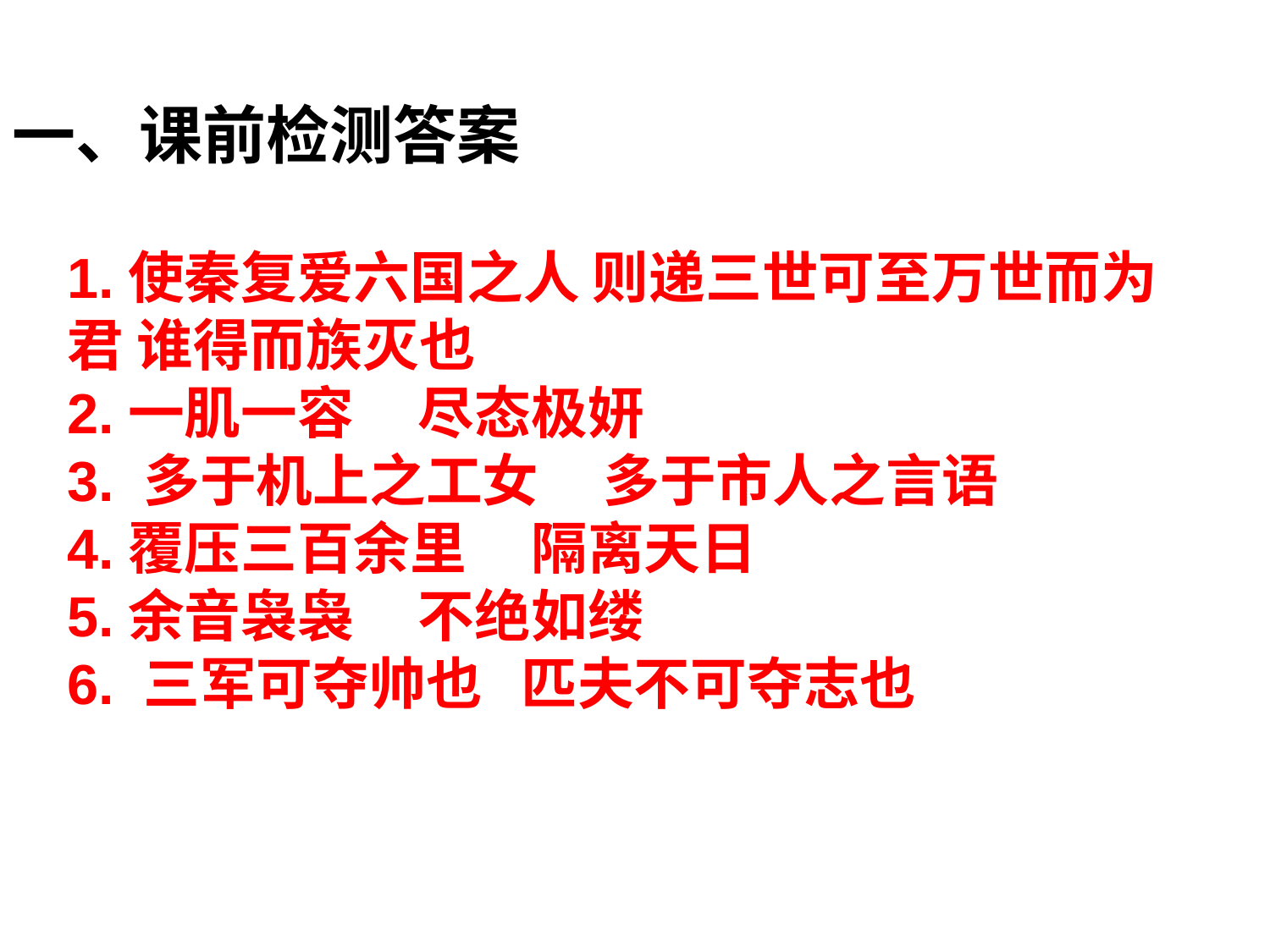

一、课前检测答案

1.使秦复爱六国之人 则递三世可至万世而为君 谁得而族灭也
2.一肌一容     尽态极妍
3. 多于机上之工女     多于市人之言语
4.覆压三百余里     隔离天日
5.余音袅袅     不绝如缕
6. 三军可夺帅也   匹夫不可夺志也